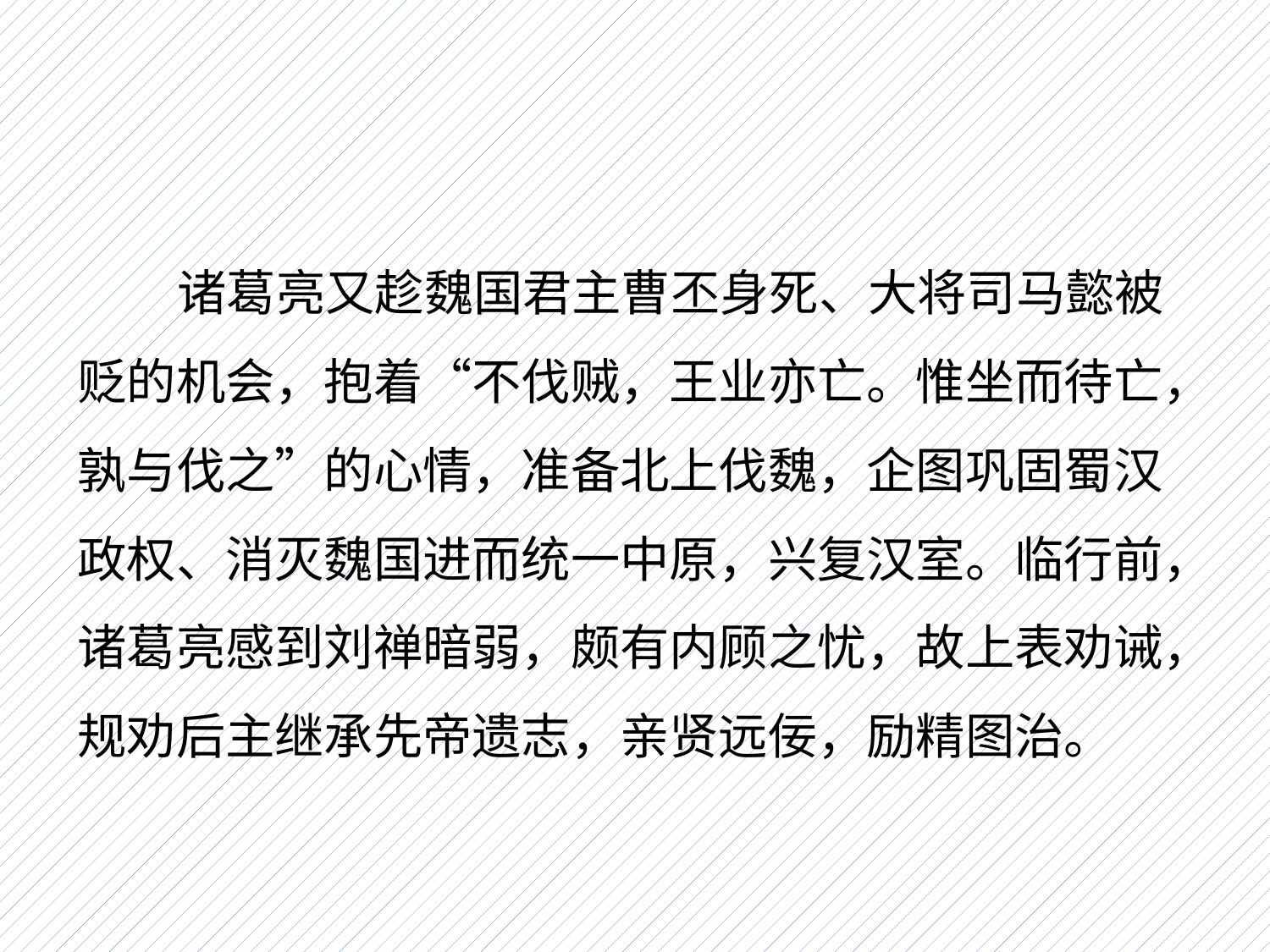

诸葛亮又趁魏国君主曹丕身死、大将司马懿被贬的机会，抱着“不伐贼，王业亦亡。惟坐而待亡，孰与伐之”的心情，准备北上伐魏，企图巩固蜀汉政权、消灭魏国进而统一中原，兴复汉室。临行前，诸葛亮感到刘禅暗弱，颇有内顾之忧，故上表劝诫，规劝后主继承先帝遗志，亲贤远佞，励精图治。